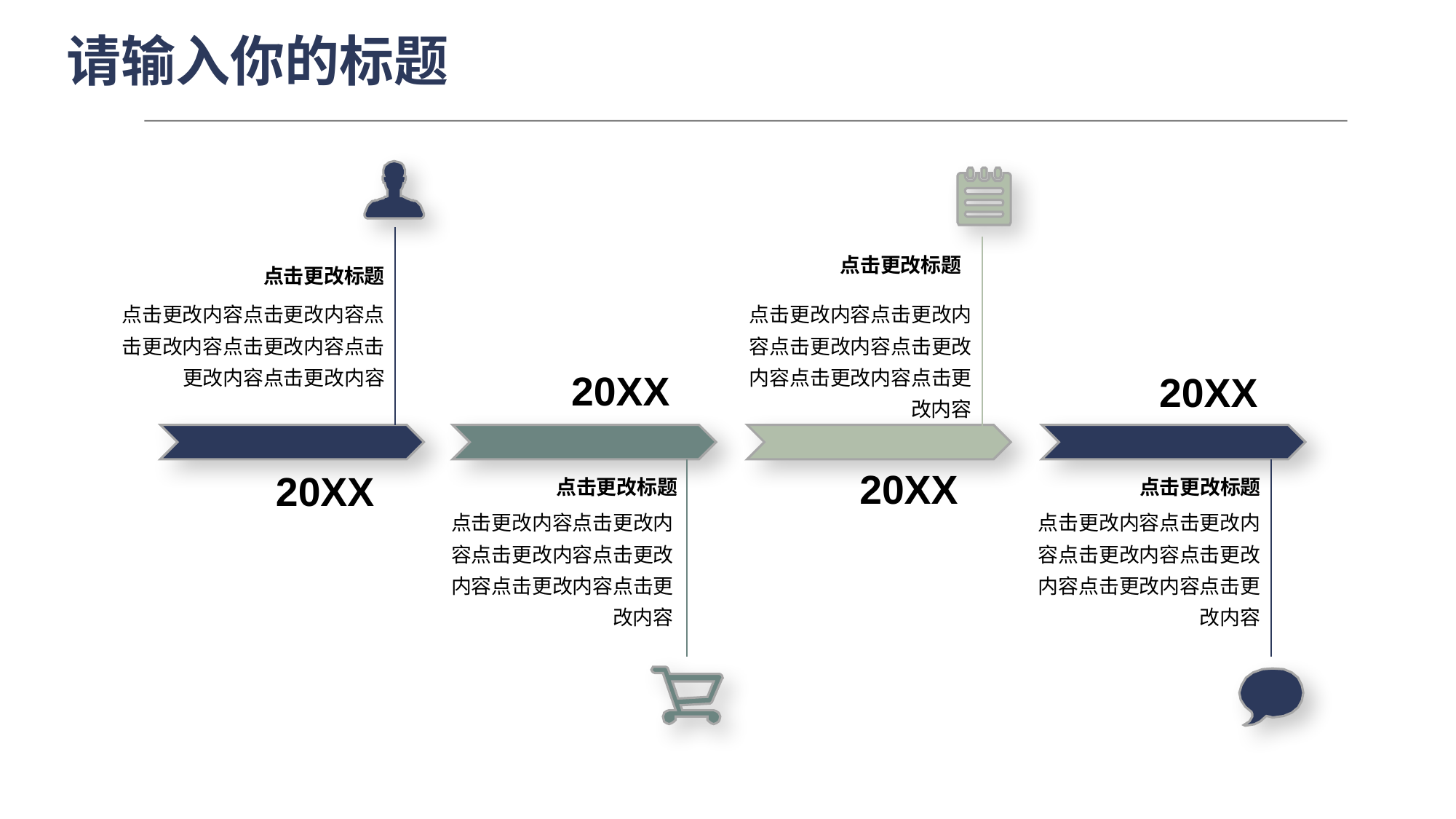

点击更改标题
点击更改标题
点击更改内容点击更改内容点击更改内容点击更改内容点击更改内容点击更改内容
点击更改内容点击更改内容点击更改内容点击更改内容点击更改内容点击更改内容
20XX
20XX

20XX

20XX
点击更改标题
点击更改标题
点击更改内容点击更改内容点击更改内容点击更改内容点击更改内容点击更改内容
点击更改内容点击更改内容点击更改内容点击更改内容点击更改内容点击更改内容